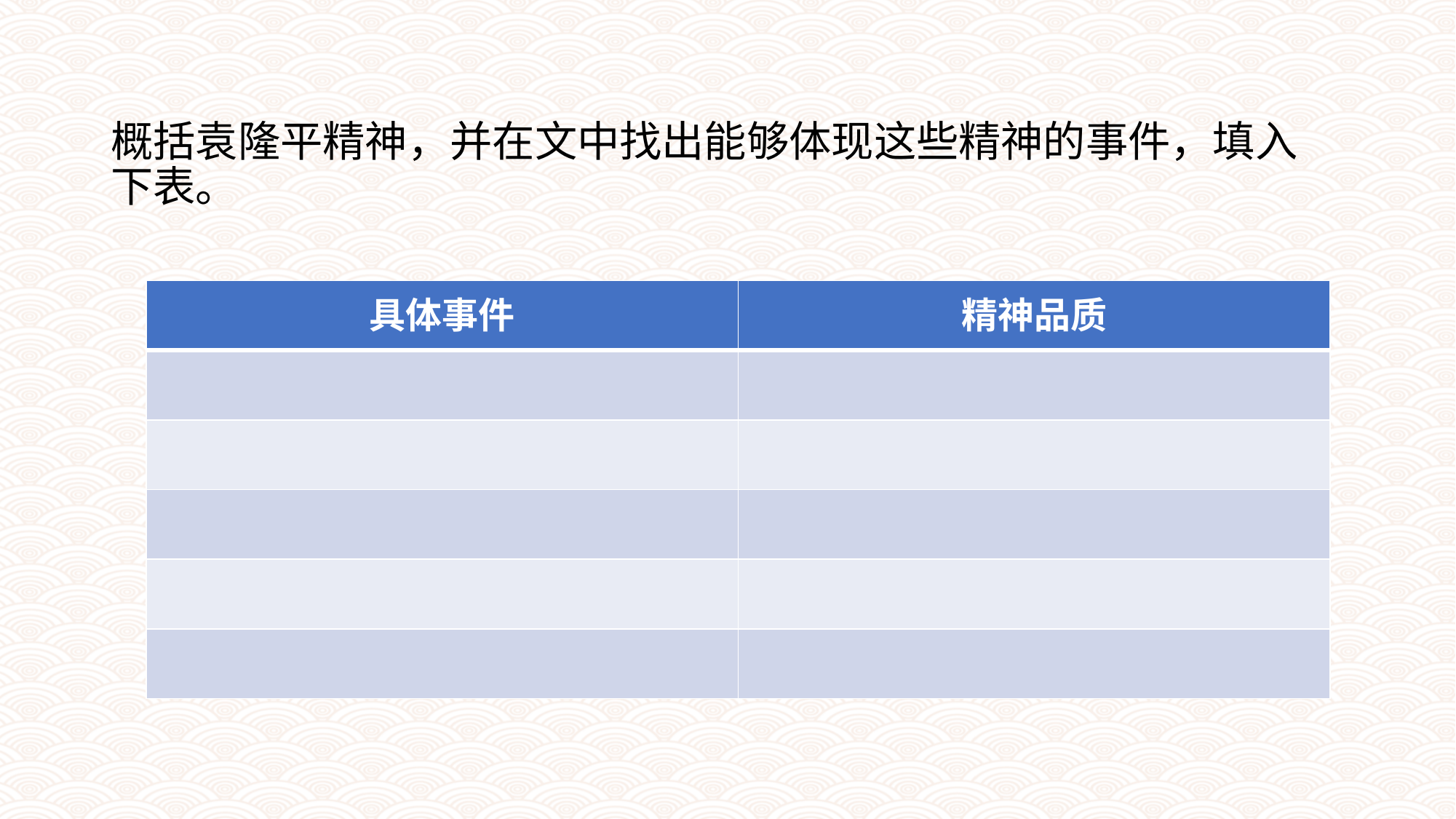

概括袁隆平精神，并在文中找出能够体现这些精神的事件，填入下表。

| 具体事件 | 精神品质 |
| --- | --- |
|  |  |
|  |  |
|  |  |
|  |  |
|  |  |